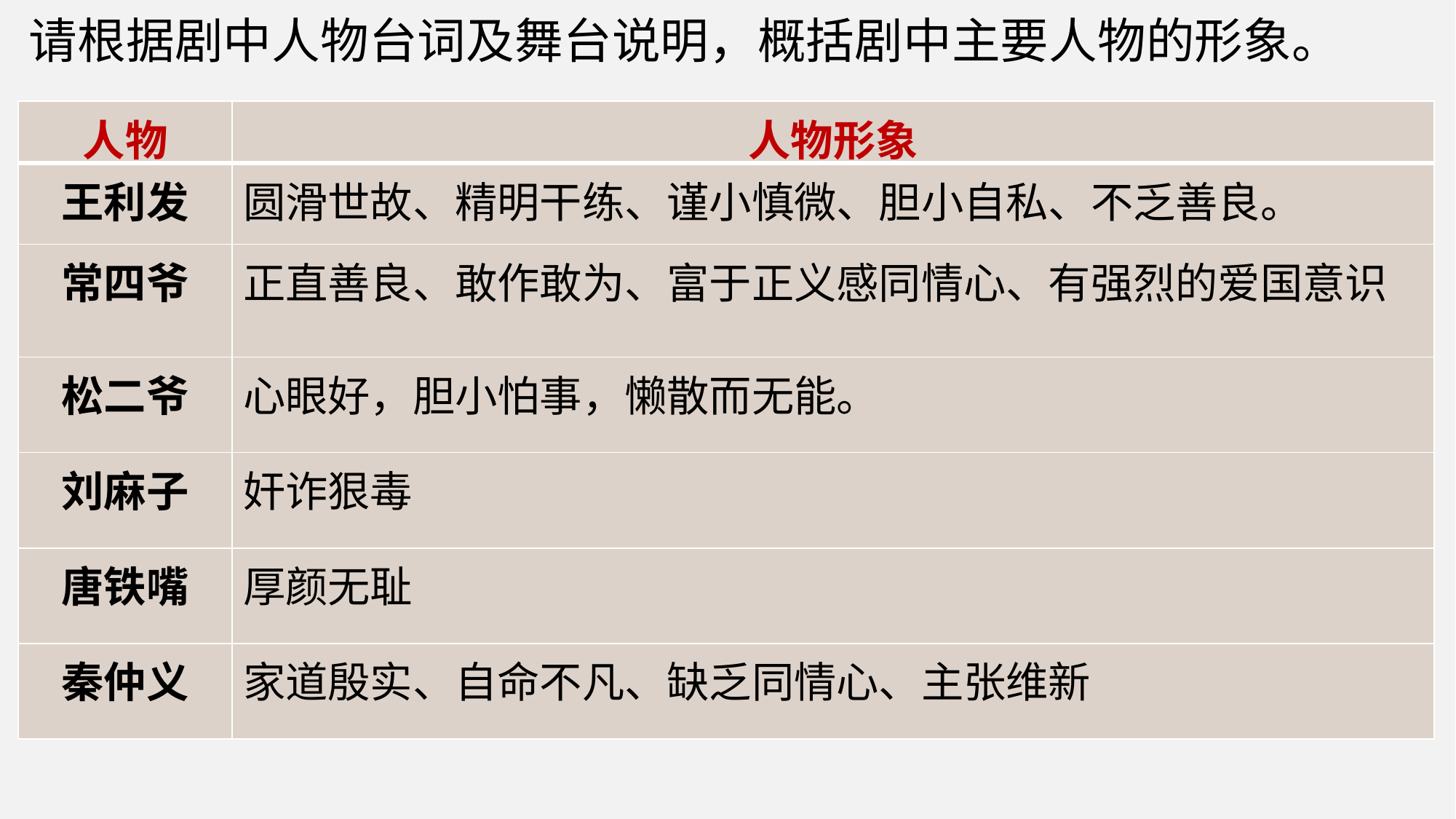

请根据剧中人物台词及舞台说明，概括剧中主要人物的形象。

| 人物 | 人物形象 |
| --- | --- |
| 王利发 | 圆滑世故、精明干练、谨小慎微、胆小自私、不乏善良。 |
| 常四爷 | 正直善良、敢作敢为、富于正义感同情心、有强烈的爱国意识 |
| 松二爷 | 心眼好，胆小怕事，懒散而无能。 |
| 刘麻子 | 奸诈狠毒 |
| 唐铁嘴 | 厚颜无耻 |
| 秦仲义 | 家道殷实、自命不凡、缺乏同情心、主张维新 |